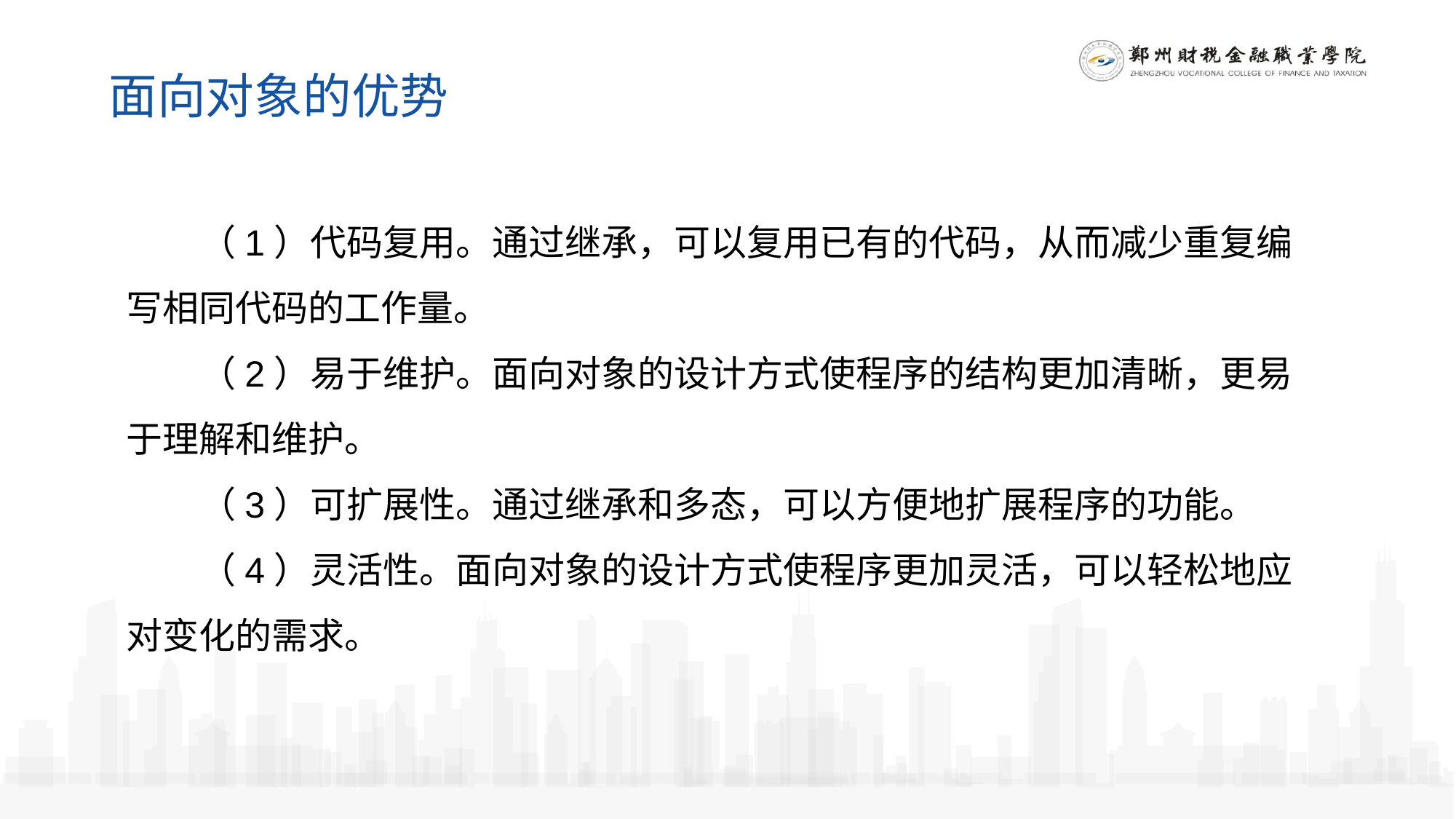

面向对象的优势
    （1）代码复用。通过继承，可以复用已有的代码，从而减少重复编写相同代码的工作量。
    （2）易于维护。面向对象的设计方式使程序的结构更加清晰，更易于理解和维护。
    （3）可扩展性。通过继承和多态，可以方便地扩展程序的功能。
    （4）灵活性。面向对象的设计方式使程序更加灵活，可以轻松地应对变化的需求。